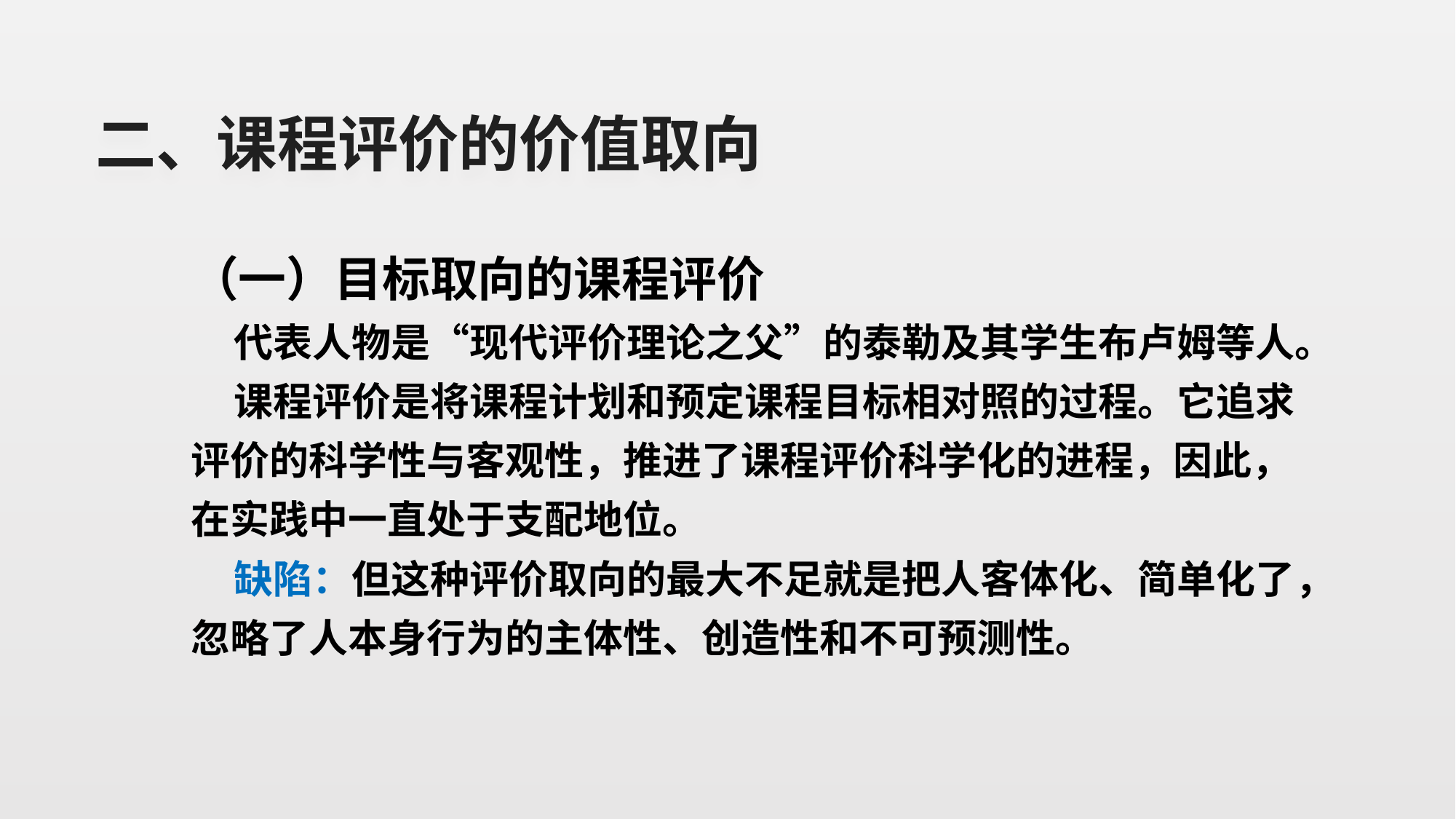

# 二、课程评价的价值取向
（一）目标取向的课程评价
    代表人物是“现代评价理论之父”的泰勒及其学生布卢姆等人。
    课程评价是将课程计划和预定课程目标相对照的过程。它追求评价的科学性与客观性，推进了课程评价科学化的进程，因此，在实践中一直处于支配地位。
    缺陷：但这种评价取向的最大不足就是把人客体化、简单化了，忽略了人本身行为的主体性、创造性和不可预测性。